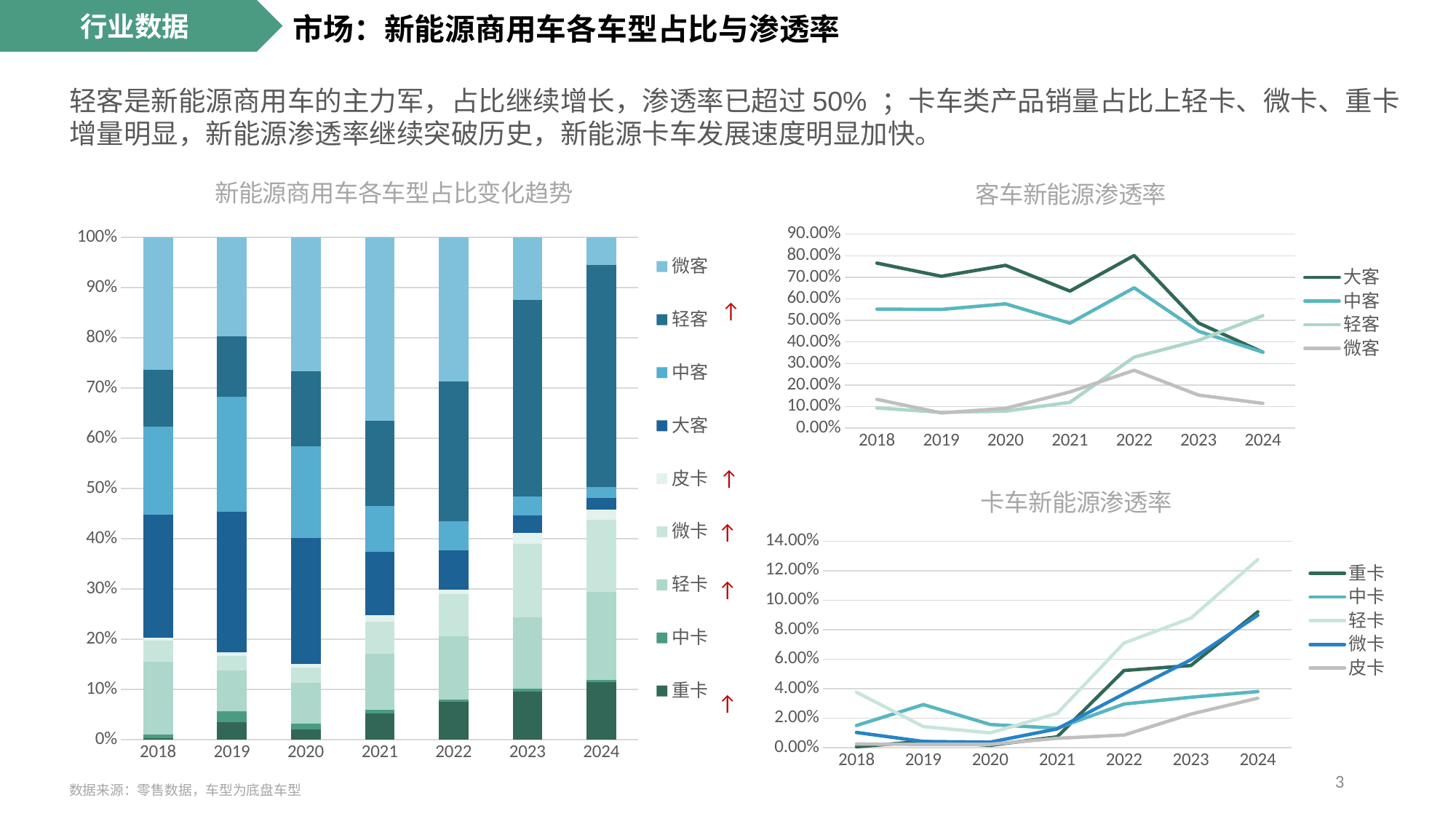

行业数据
市场：新能源商用车各车型占比与渗透率
轻客是新能源商用车的主力军，占比继续增长，渗透率已超过50% ；卡车类产品销量占比上轻卡、微卡、重卡增量明显，新能源渗透率继续突破历史，新能源卡车发展速度明显加快。

### Chart: 新能源商用车各车型占比变化趋势

| Category | 重卡 | 中卡 | 轻卡 | 微卡 | 皮卡 | 大客 | 中客 | 轻客 | 微客 |
|---|---|---|---|---|---|---|---|---|---|
| 2018 | 0.0031184095163621713 | 0.006435866448662354 | 0.14581644984716002 | 0.04252979787208834 | 0.004464349186038246 | 0.24604630222032653 | 0.17507641999004764 | 0.11325797966872823 | 0.26325442525058645 |
| 2019 | 0.03538889084321244 | 0.020564955851831004 | 0.08143666232806838 | 0.02997150596264115 | 0.006184261441587223 | 0.2795722376613783 | 0.2297745101488022 | 0.12025187321912266 | 0.19685510254335667 |
| 2020 | 0.02005054889337871 | 0.012376028454878583 | 0.08017146676295027 | 0.031312657965291806 | 0.007374914535495617 | 0.25022470442725336 | 0.182390855105976 | 0.14917301088568113 | 0.2669258129690945 |
| 2021 | 0.05291432049916299 | 0.0070461117029371485 | 0.11132755034748643 | 0.06336427738040887 | 0.0139400395677979 | 0.12570892304570588 | 0.09063054836909654 | 0.17059808248364025 | 0.36447014660376403 |
| 2022 | 0.0751171879683023 | 0.005322911296800259 | 0.12490559025571554 | 0.08487885581384197 | 0.008634745183604475 | 0.07774567513457135 | 0.05803951422440147 | 0.2791920923597041 | 0.28616342776305853 |
| 2023 | 0.09641684978788068 | 0.005668754907554386 | 0.14218491382475723 | 0.14532009964806833 | 0.021853092535998146 | 0.0356111917660417 | 0.036868090587098855 | 0.39179937070324194 | 0.12427763623935872 |
| 2024 | 0.1145 | 0.004498791646871708 | 0.17489930390597566 | 0.14430834693160927 | 0.020515150889223968 | 0.023357362691838968 | 0.0213785553467044 | 0.4416664945365914 | 0.05491087104703282 |

### Chart: 客车新能源渗透率

| Category | 大客 | 中客 | 轻客 | 微客 |
|---|---|---|---|---|
| 2018 | 0.7661216539267479 | 0.5523046331873159 | 0.09372757115459283 | 0.13364675085953232 |
| 2019 | 0.7050317589865512 | 0.5509463882047303 | 0.073377638108976 | 0.07050114268292376 |
| 2020 | 0.755590609631623 | 0.5771025765678172 | 0.07888685760715011 | 0.091780051191429 |
| 2021 | 0.6363239523418242 | 0.4871438309475119 | 0.11973255101895498 | 0.1678083871495136 |
| 2022 | 0.8013592832869941 | 0.6514937424303593 | 0.32942212414729627 | 0.2685124513126257 |
| 2023 | 0.4879068147517511 | 0.4495453919272627 | 0.4073455220330422 | 0.153258840248558 |
| 2024 | 0.3524058838194964 | 0.3525204359673024 | 0.5220873336002891 | 0.11500259560477591 |
↑
↑

### Chart: 卡车新能源渗透率

| Category | 重卡 | 中卡 | 轻卡 | 微卡 | 皮卡 |
|---|---|---|---|---|---|
| 2018 | 0.0006301245501504447 | 0.015065119478156686 | 0.03759820220764795 | 0.01036259857112999 | 0.0025107212059990777 |
| 2019 | 0.004324240678811221 | 0.029214808299684165 | 0.014339692765113975 | 0.004246987231123837 | 0.002249376239524023 |
| 2020 | 0.0016594376223119972 | 0.01573780100620329 | 0.010071764701340715 | 0.0038018309602981023 | 0.0023103692258819113 |
| 2021 | 0.007384083480989047 | 0.013222904469513066 | 0.023259856239547055 | 0.012784951607356336 | 0.006383156642849843 |
| 2022 | 0.05232970869245674 | 0.029612832227298495 | 0.07093532502591458 | 0.03649371668917456 | 0.008607605526076771 |
| 2023 | 0.05570850625284573 | 0.03421629771777123 | 0.08781681328979724 | 0.05961079293470835 | 0.022802627739807783 |
| 2024 | 0.09211068707365398 | 0.038059623248173906 | 0.12753452924254063 | 0.08981865025185322 | 0.03356403255021763 |
↑
↑
↑
3
数据来源：零售数据，车型为底盘车型